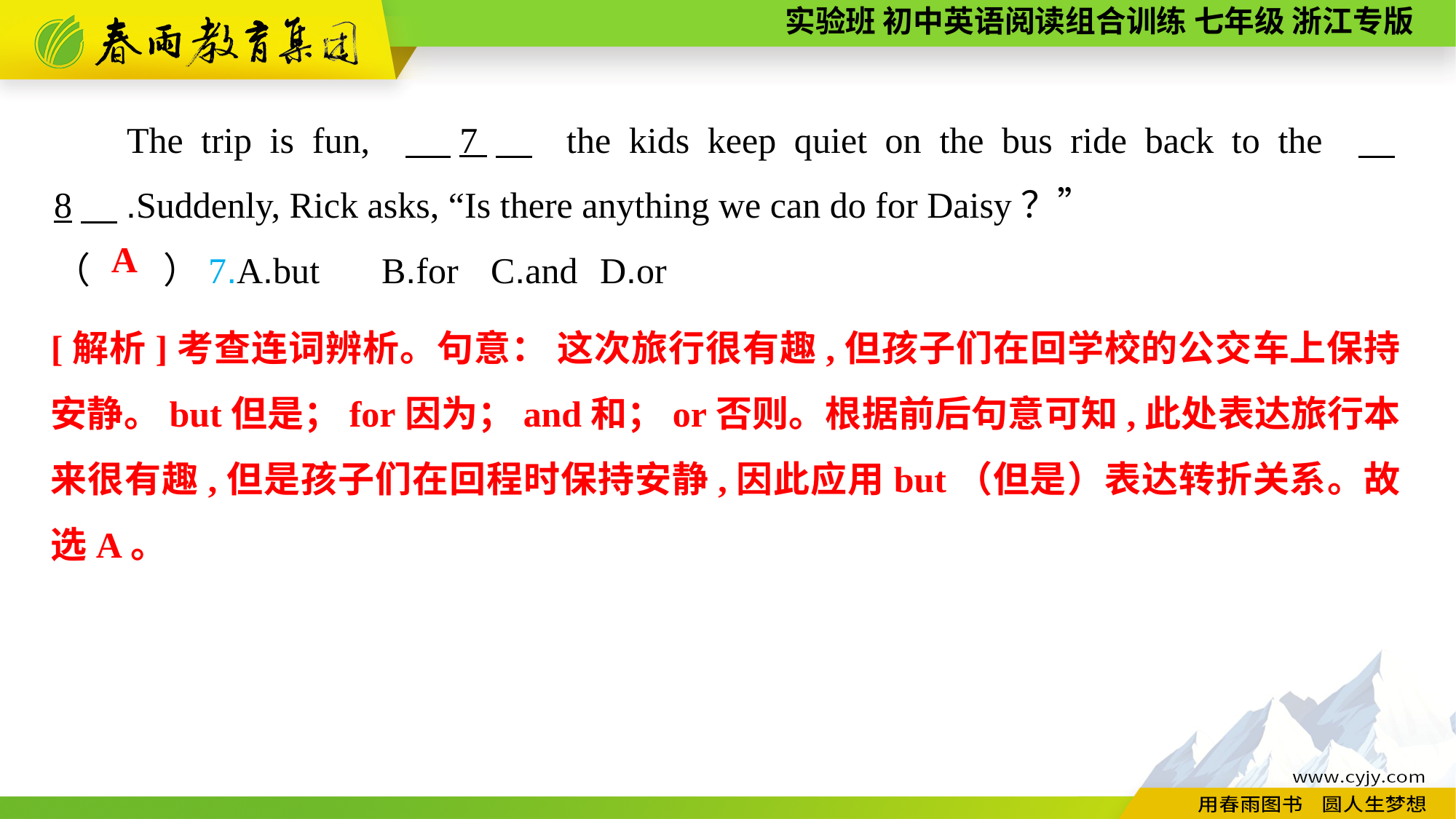

The trip is fun, 　7　 the kids keep quiet on the bus ride back to the 　8　.Suddenly, Rick asks, “Is there anything we can do for Daisy？”
（　　）7.A.but	B.for	C.and	D.or
A
[解析]考查连词辨析。句意： 这次旅行很有趣,但孩子们在回学校的公交车上保持安静。but但是；for因为；and和；or否则。根据前后句意可知,此处表达旅行本来很有趣,但是孩子们在回程时保持安静,因此应用but（但是）表达转折关系。故选A。